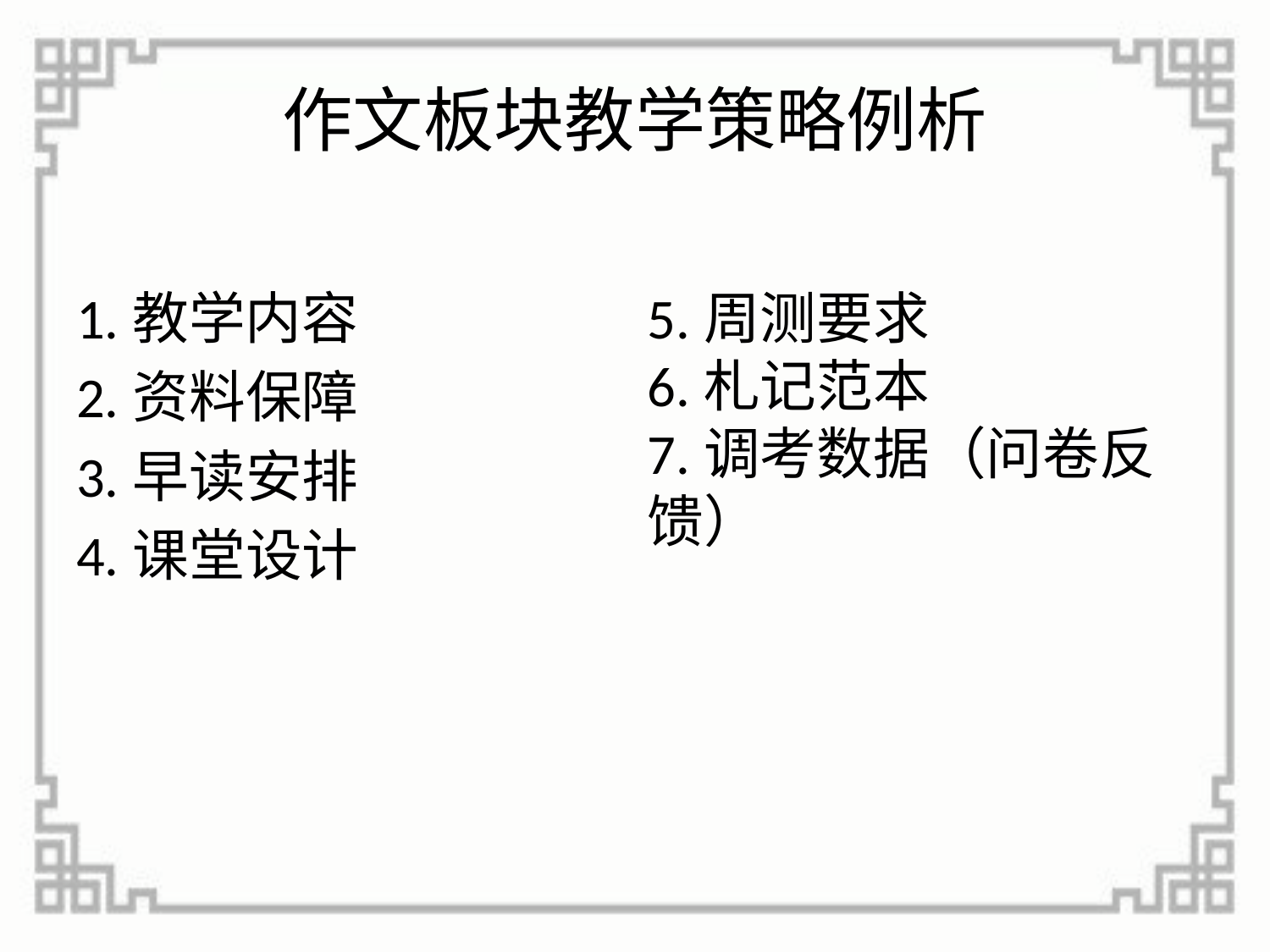

# 作文板块教学策略例析
1.教学内容
2.资料保障
3.早读安排
4.课堂设计
5.周测要求
6.札记范本
7.调考数据（问卷反馈）